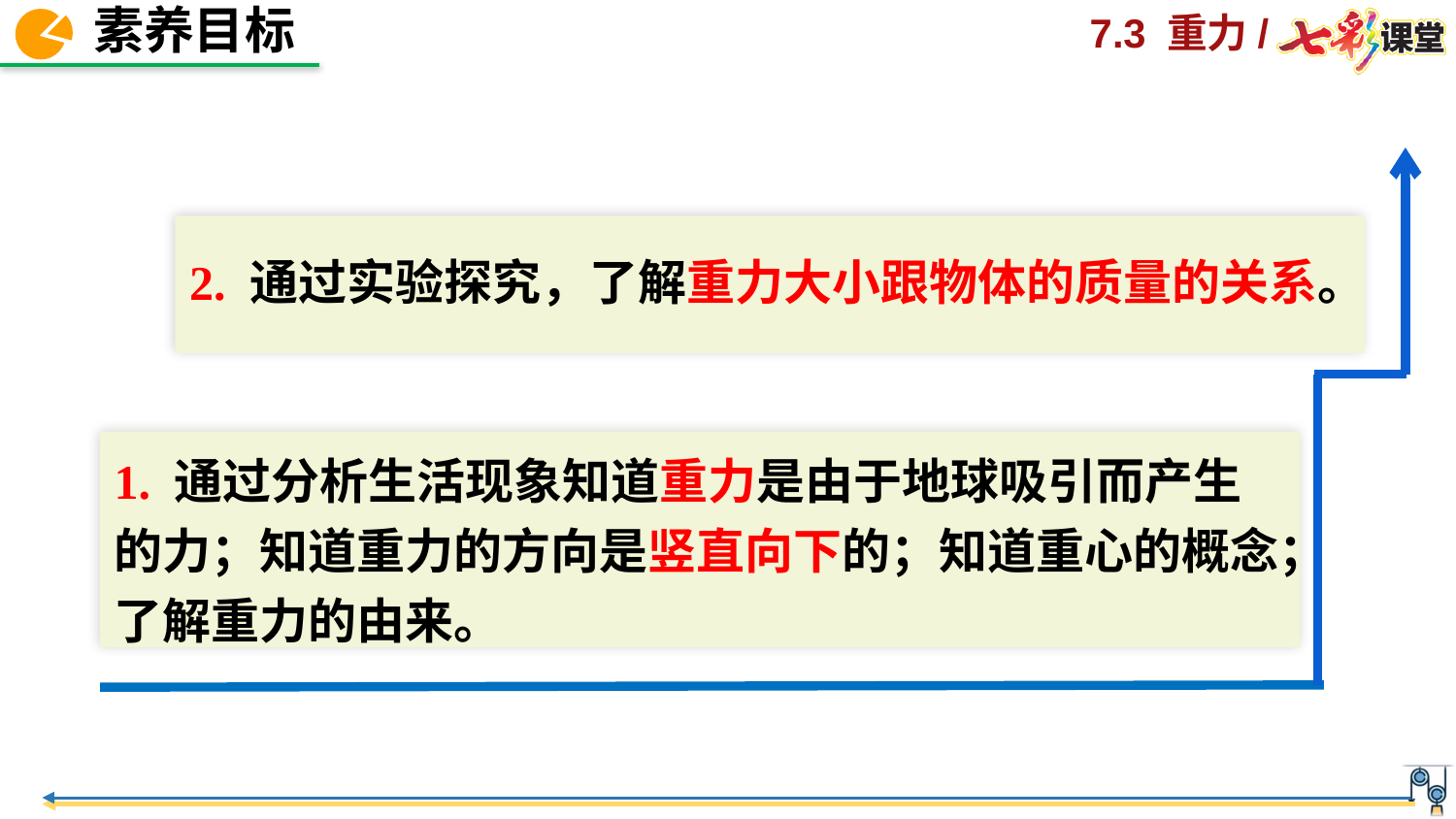

2. 通过实验探究，了解重力大小跟物体的质量的关系。
1. 通过分析生活现象知道重力是由于地球吸引而产生的力；知道重力的方向是竖直向下的；知道重心的概念；了解重力的由来。